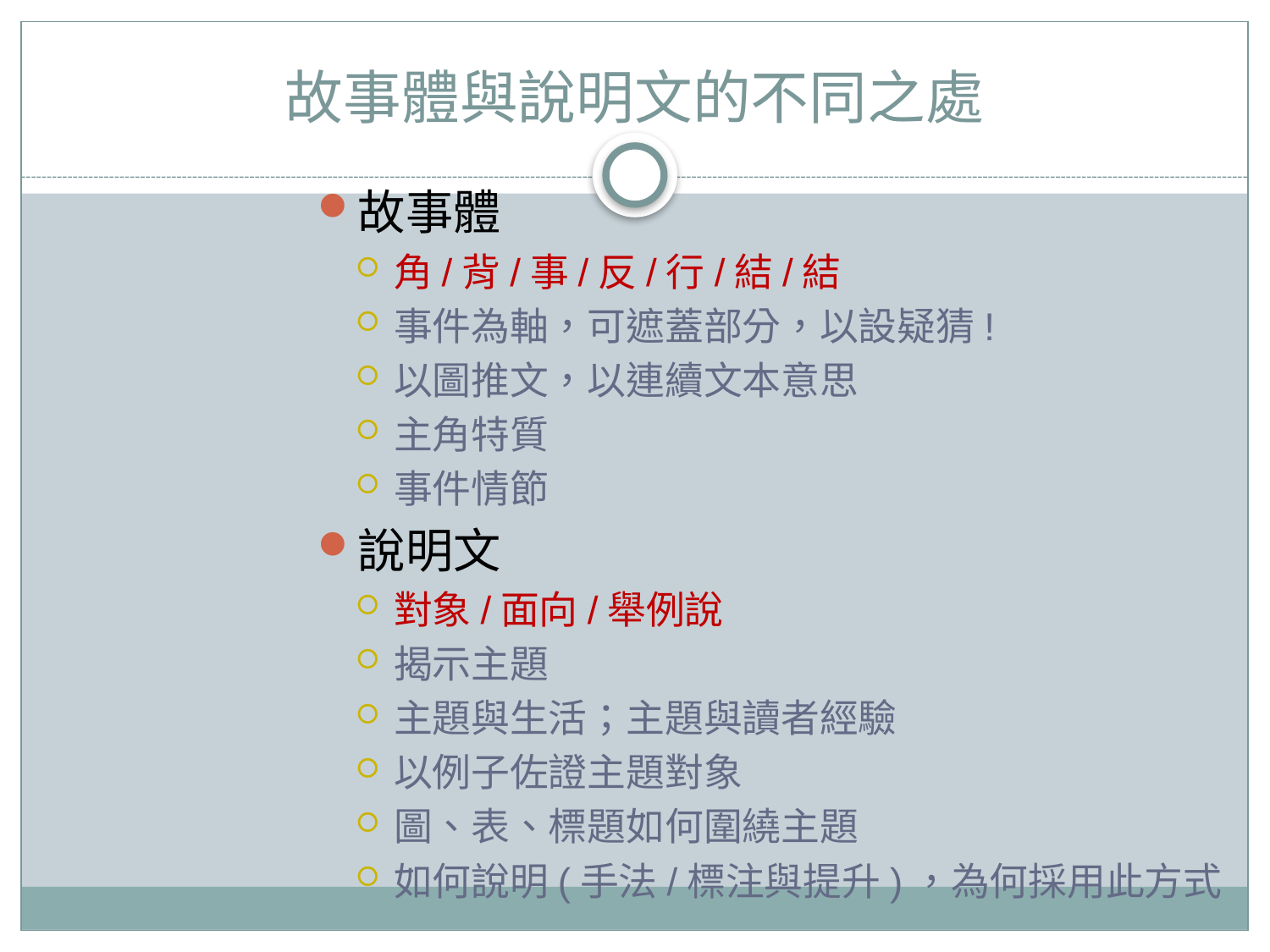

# 故事體與說明文的不同之處
故事體
角/背/事/反/行/結/結
事件為軸，可遮蓋部分，以設疑猜!
以圖推文，以連續文本意思
主角特質
事件情節
說明文
對象/面向/舉例說
揭示主題
主題與生活；主題與讀者經驗
以例子佐證主題對象
圖、表、標題如何圍繞主題
如何說明(手法/標注與提升)，為何採用此方式